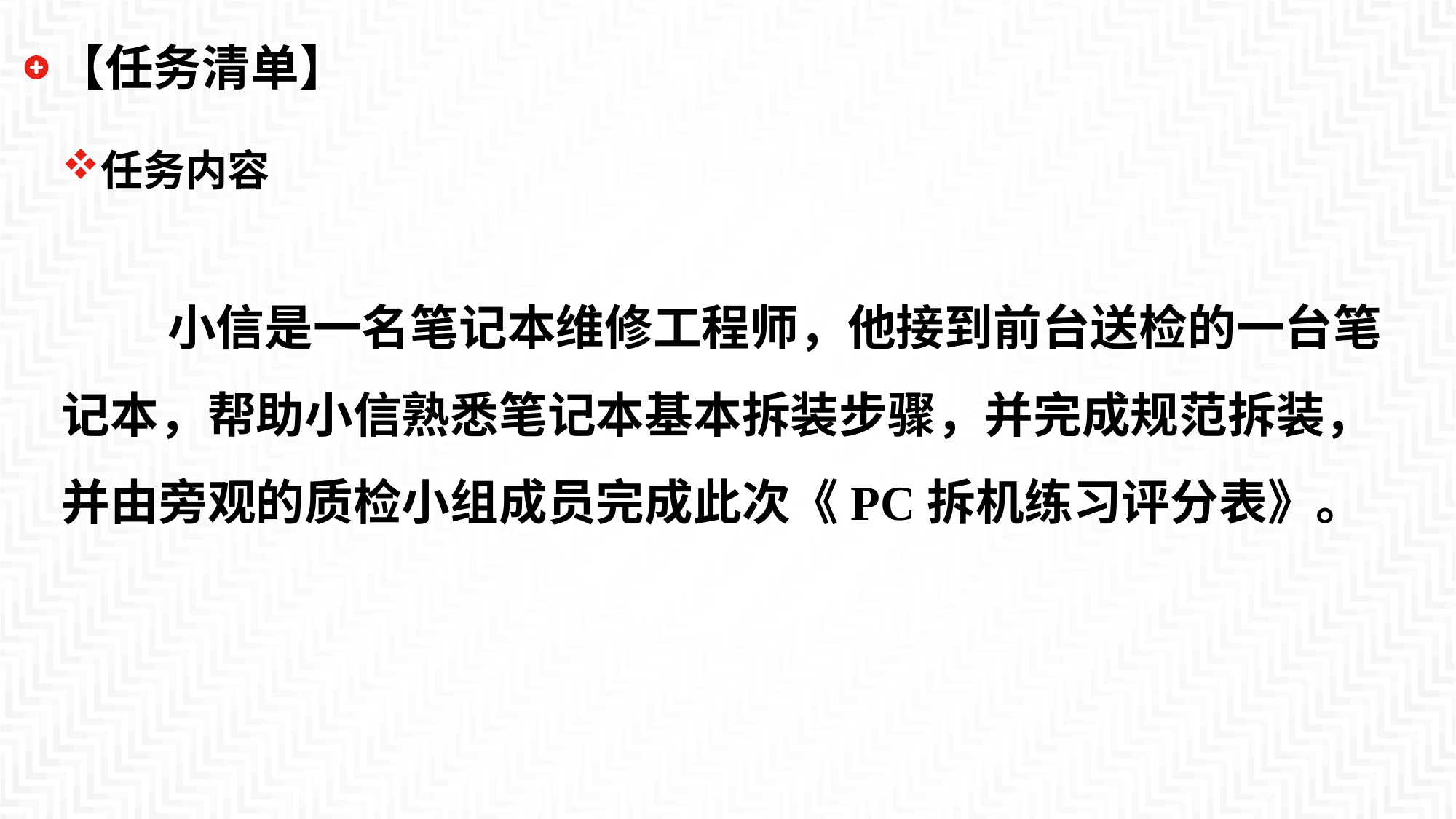

# 【任务清单】
任务内容

            小信是一名笔记本维修工程师，他接到前台送检的一台笔记本，帮助小信熟悉笔记本基本拆装步骤，并完成规范拆装，并由旁观的质检小组成员完成此次《PC拆机练习评分表》。